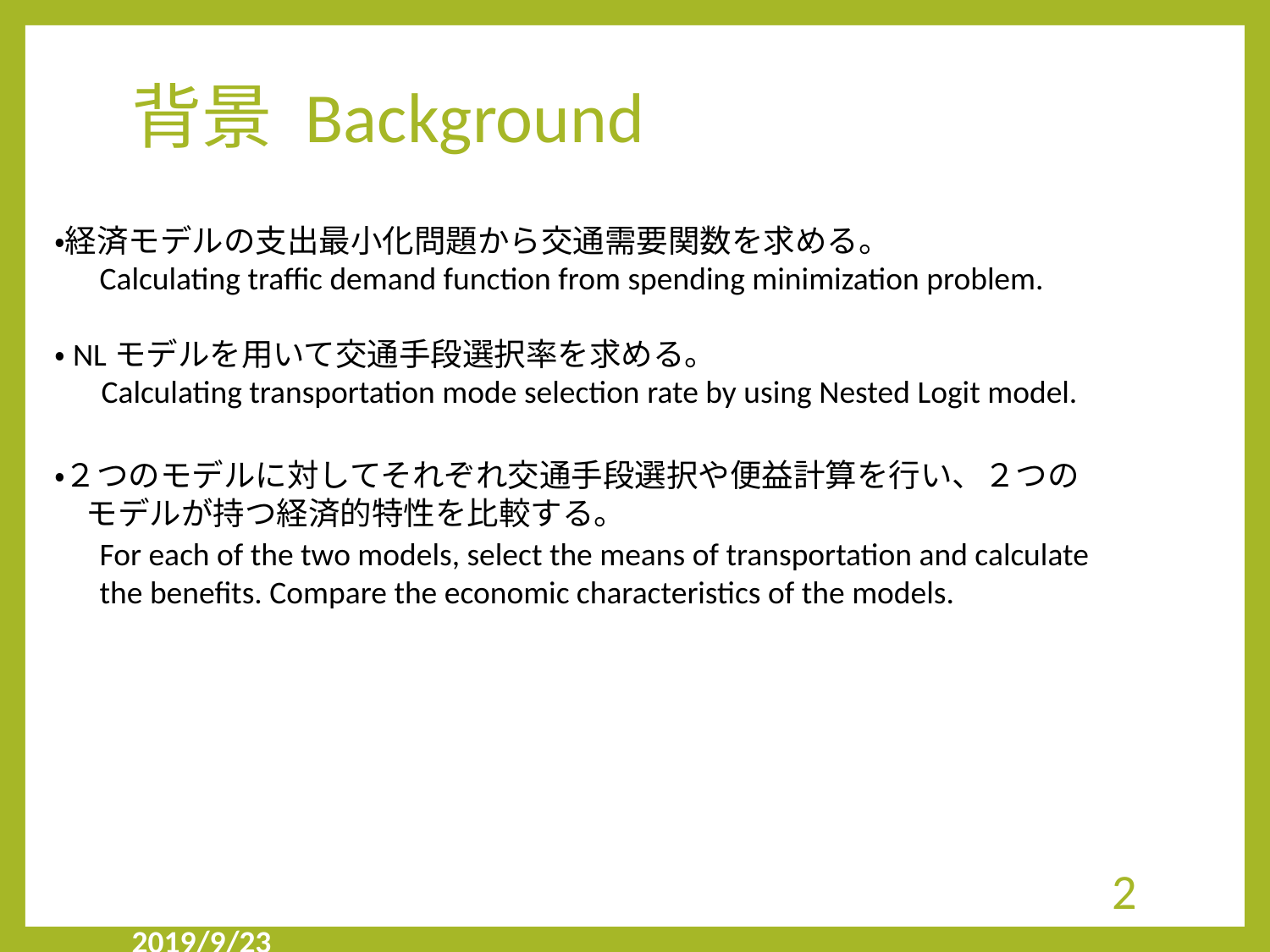

# 背景 Background
・経済モデルの支出最小化問題から交通需要関数を求める。
Calculating traffic demand function from spending minimization problem.
・NLモデルを用いて交通手段選択率を求める。
Calculating transportation mode selection rate by using Nested Logit model.
・２つのモデルに対してそれぞれ交通手段選択や便益計算を行い、２つの
　モデルが持つ経済的特性を比較する。
For each of the two models, select the means of transportation and calculate
the benefits. Compare the economic characteristics of the models.
2
2019/9/23